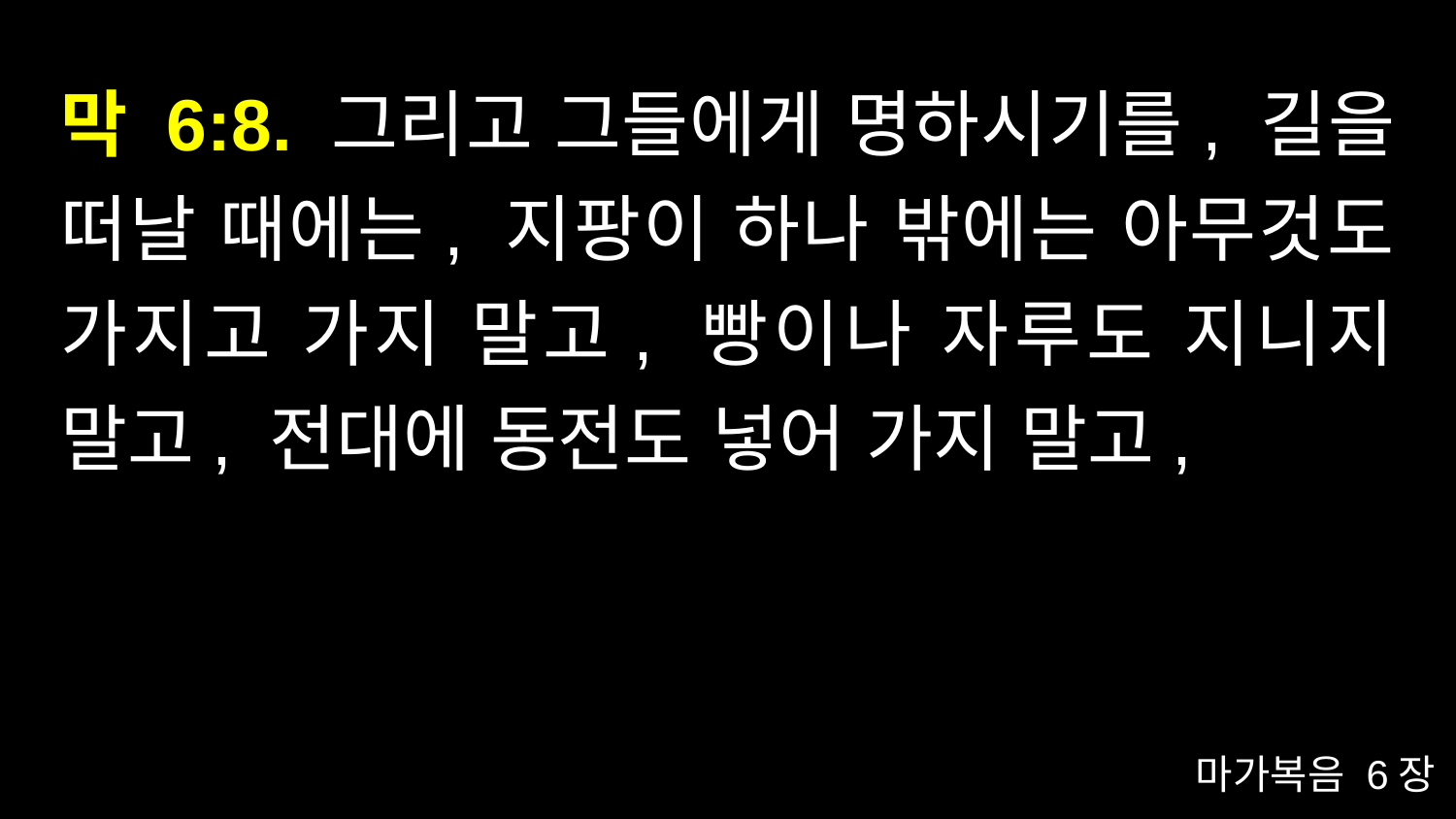

# 막 6:8. 그리고 그들에게 명하시기를, 길을 떠날 때에는, 지팡이 하나 밖에는 아무것도 가지고 가지 말고, 빵이나 자루도 지니지 말고, 전대에 동전도 넣어 가지 말고,
마가복음 6장